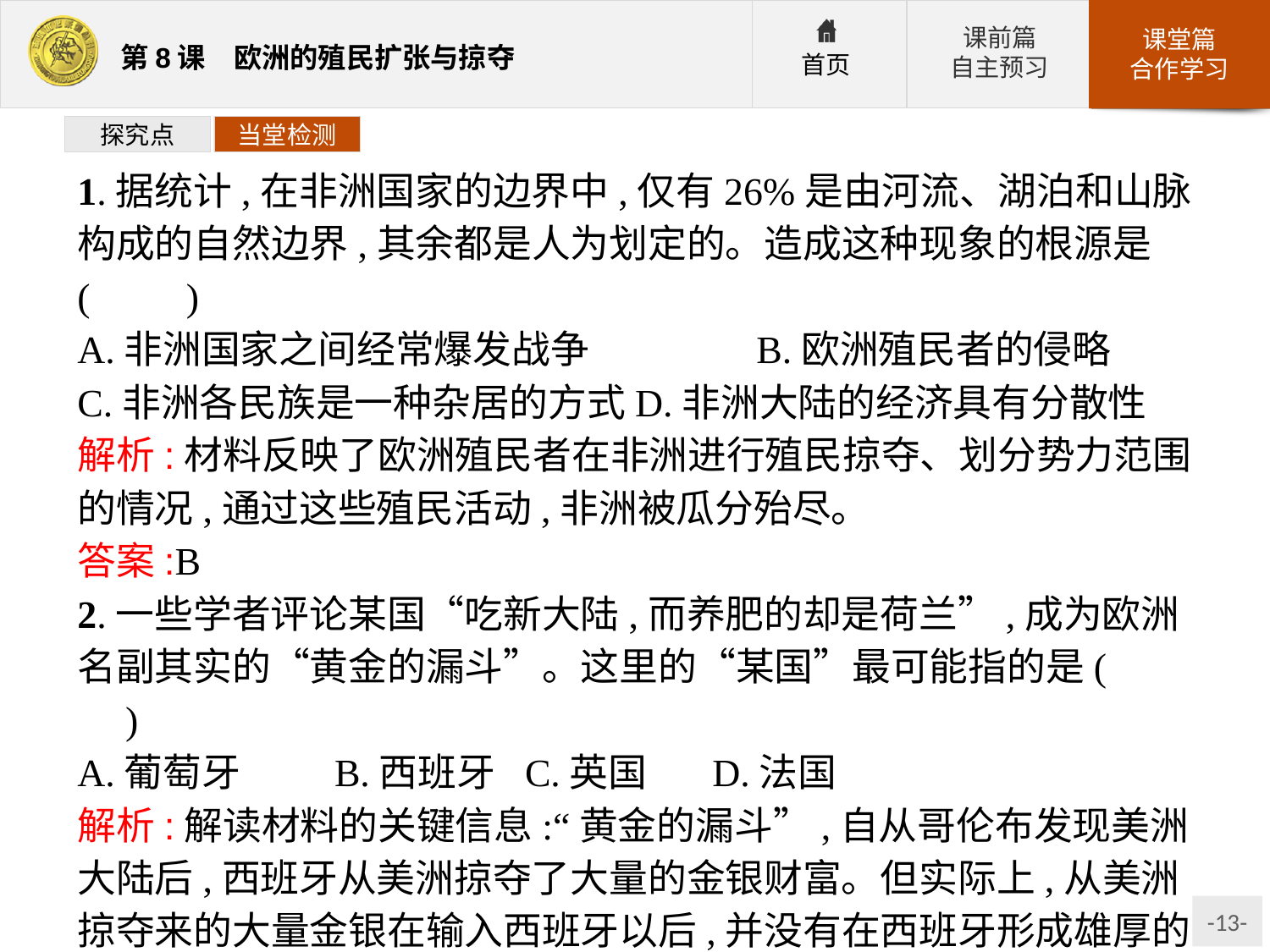

探究点
当堂检测
1.据统计,在非洲国家的边界中,仅有26%是由河流、湖泊和山脉构成的自然边界,其余都是人为划定的。造成这种现象的根源是(　　)
A.非洲国家之间经常爆发战争	    B.欧洲殖民者的侵略
C.非洲各民族是一种杂居的方式D.非洲大陆的经济具有分散性
解析:材料反映了欧洲殖民者在非洲进行殖民掠夺、划分势力范围的情况,通过这些殖民活动,非洲被瓜分殆尽。
答案:B
2.一些学者评论某国“吃新大陆,而养肥的却是荷兰”,成为欧洲名副其实的“黄金的漏斗”。这里的“某国”最可能指的是(　　)
A.葡萄牙	B.西班牙	C.英国	D.法国
解析:解读材料的关键信息:“黄金的漏斗”,自从哥伦布发现美洲大陆后,西班牙从美洲掠夺了大量的金银财富。但实际上,从美洲掠夺来的大量金银在输入西班牙以后,并没有在西班牙形成雄厚的资本原始积累,而是大量地流往国外。故选B项。
答案:B